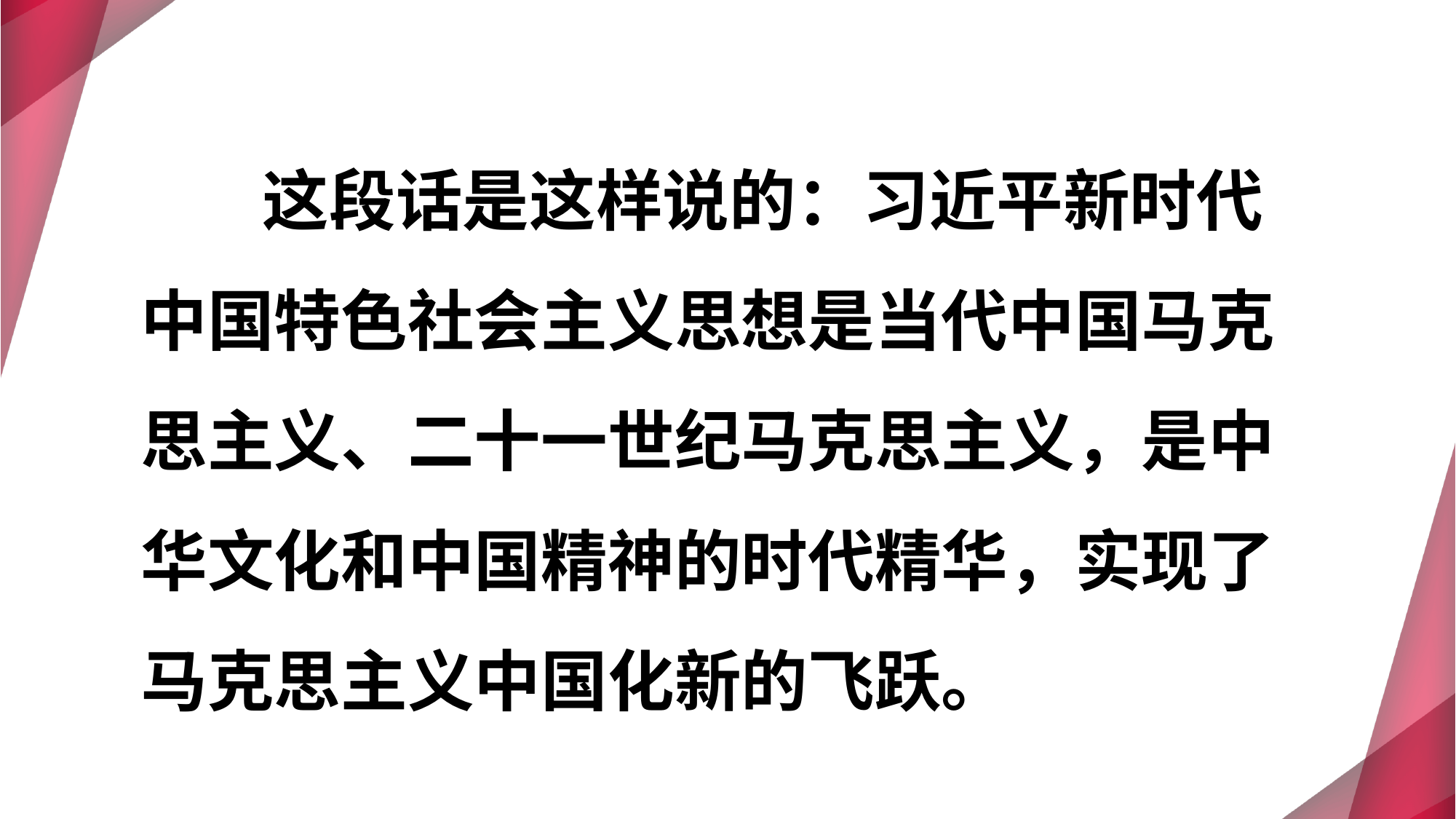

这段话是这样说的：习近平新时代中国特色社会主义思想是当代中国马克思主义、二十一世纪马克思主义，是中华文化和中国精神的时代精华，实现了马克思主义中国化新的飞跃。